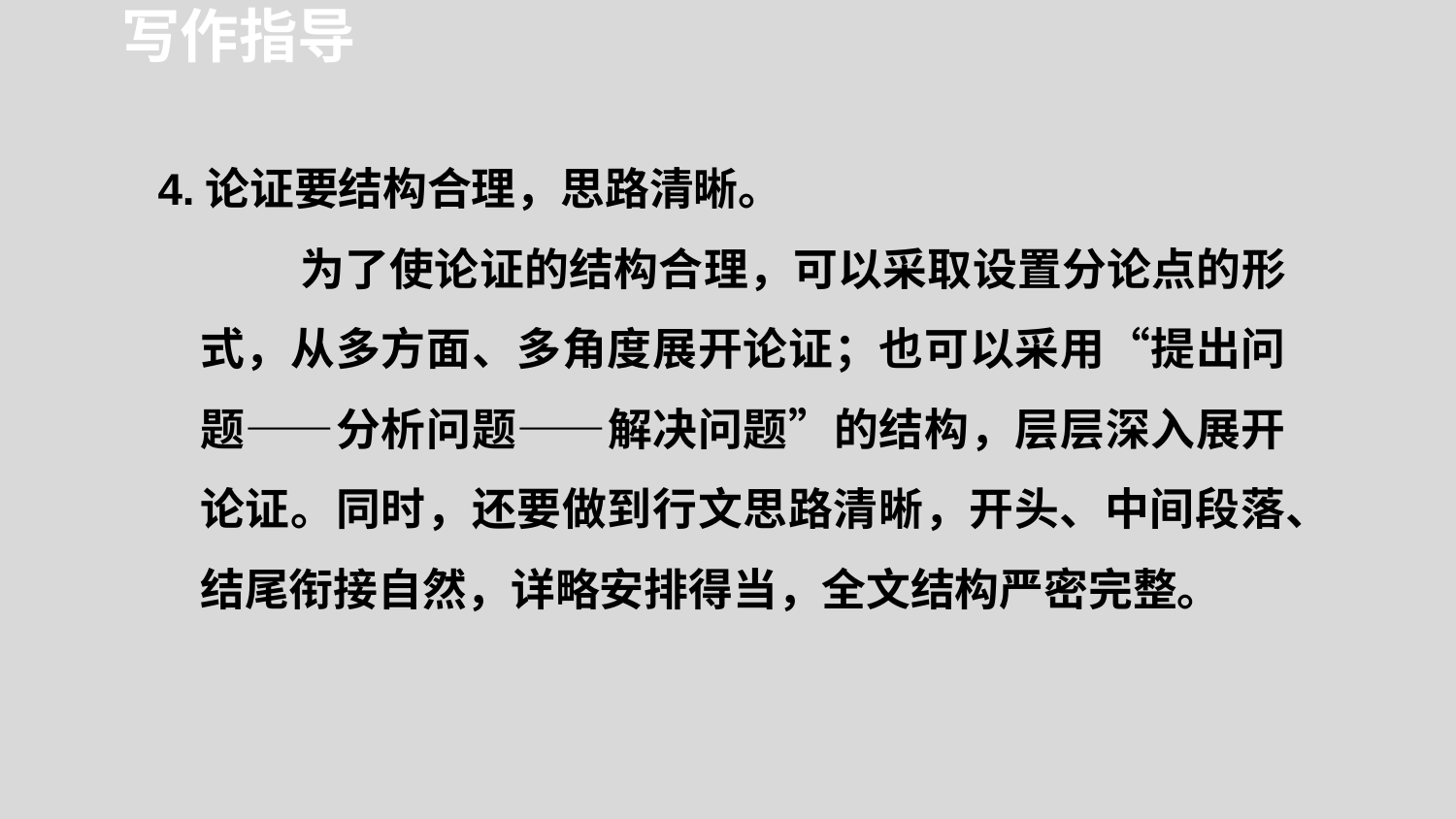

写作指导
4.论证要结构合理，思路清晰。
为了使论证的结构合理，可以采取设置分论点的形式，从多方面、多角度展开论证；也可以采用“提出问题——分析问题——解决问题”的结构，层层深入展开论证。同时，还要做到行文思路清晰，开头、中间段落、结尾衔接自然，详略安排得当，全文结构严密完整。